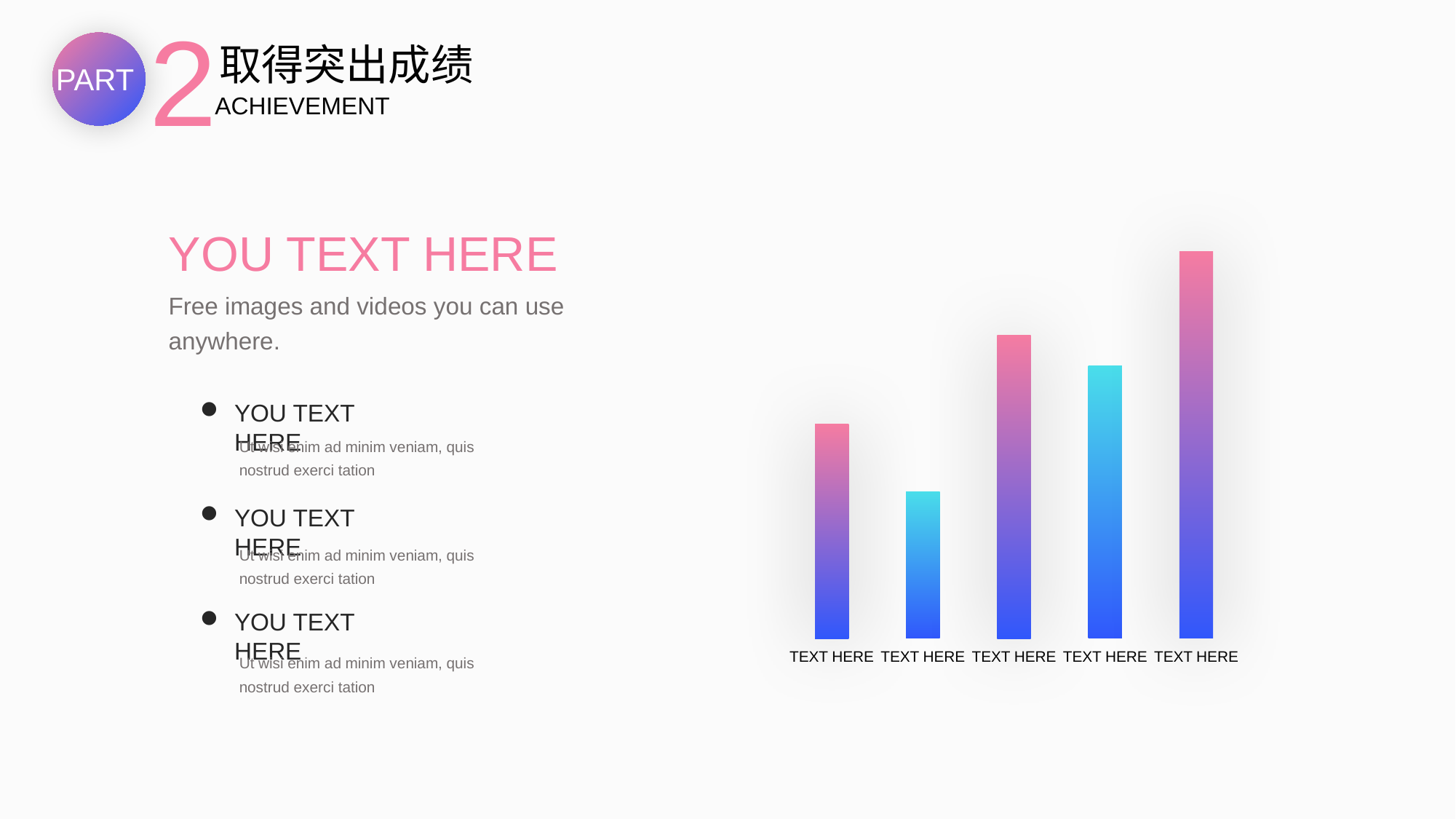

2

取得突出成绩
PART
ACHIEVEMENT
YOU TEXT HERE

Free images and videos you can use anywhere.

YOU TEXT HERE

Ut wisi enim ad minim veniam, quis nostrud exerci tation

YOU TEXT HERE
Ut wisi enim ad minim veniam, quis nostrud exerci tation
YOU TEXT HERE
TEXT HERE
TEXT HERE
TEXT HERE
TEXT HERE
TEXT HERE
Ut wisi enim ad minim veniam, quis nostrud exerci tation